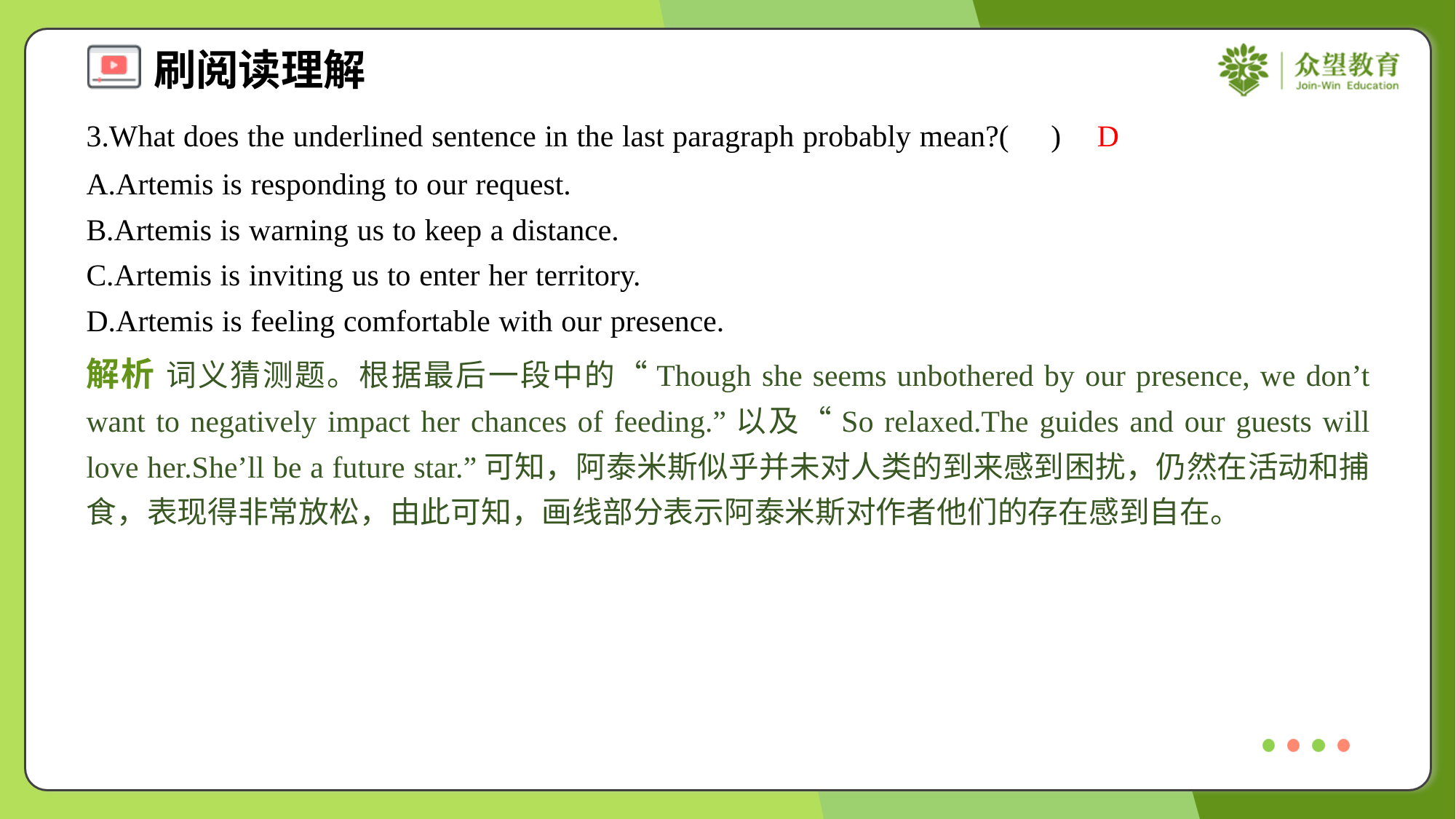

3.What does the underlined sentence in the last paragraph probably mean?(     )
D
A.Artemis is responding to our request.
B.Artemis is warning us to keep a distance.
C.Artemis is inviting us to enter her territory.
D.Artemis is feeling comfortable with our presence.
解析 词义猜测题。根据最后一段中的“Though she seems unbothered by our presence, we don’t want to negatively impact her chances of feeding.”以及“So relaxed.The guides and our guests will love her.She’ll be a future star.”可知，阿泰米斯似乎并未对人类的到来感到困扰，仍然在活动和捕食，表现得非常放松，由此可知，画线部分表示阿泰米斯对作者他们的存在感到自在。